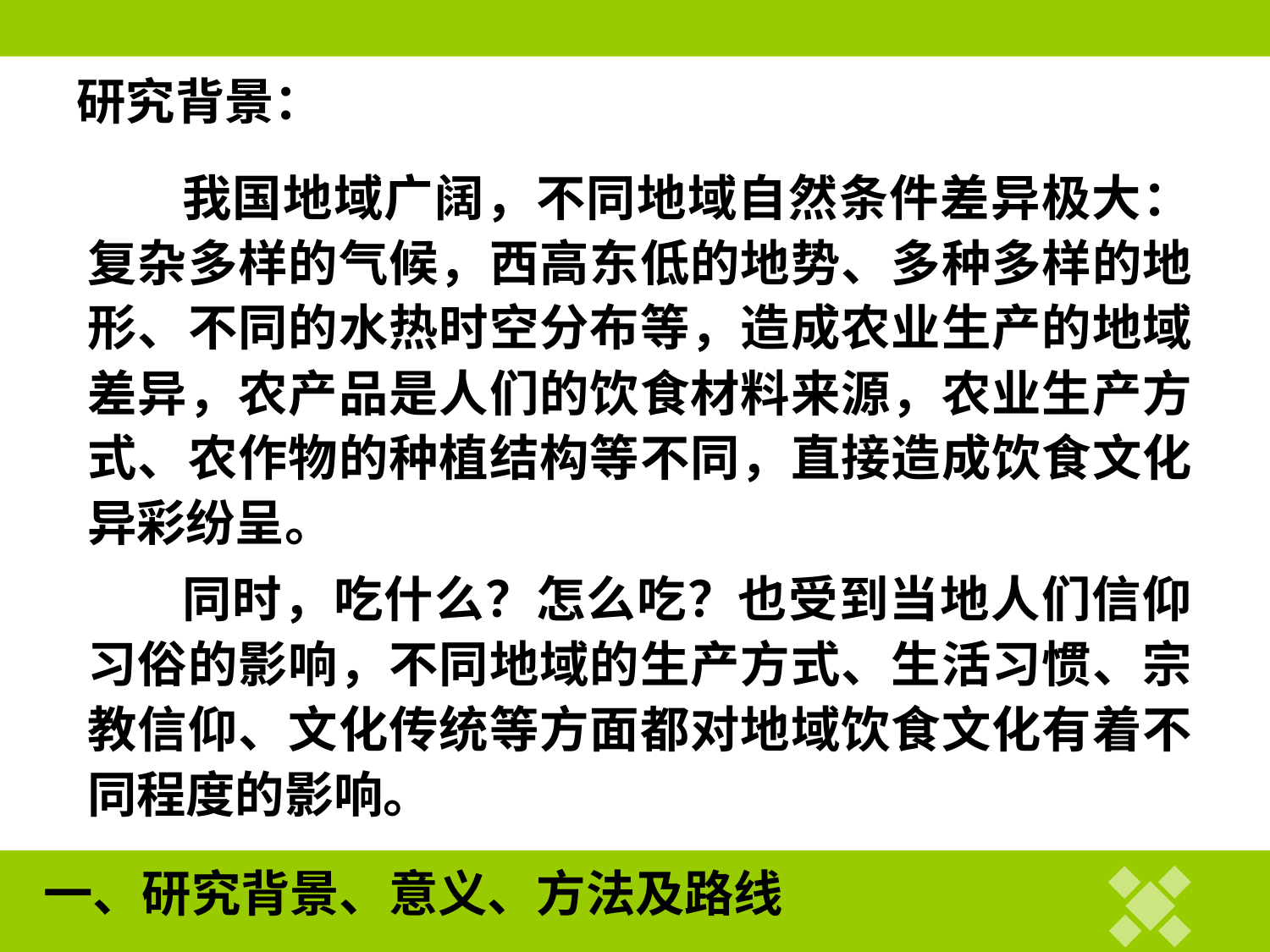

研究背景：
  我国地域广阔，不同地域自然条件差异极大：复杂多样的气候，西高东低的地势、多种多样的地形、不同的水热时空分布等，造成农业生产的地域差异，农产品是人们的饮食材料来源，农业生产方式、农作物的种植结构等不同，直接造成饮食文化异彩纷呈。
  同时，吃什么？怎么吃？也受到当地人们信仰习俗的影响，不同地域的生产方式、生活习惯、宗教信仰、文化传统等方面都对地域饮食文化有着不同程度的影响。
一、研究背景、意义、方法及路线